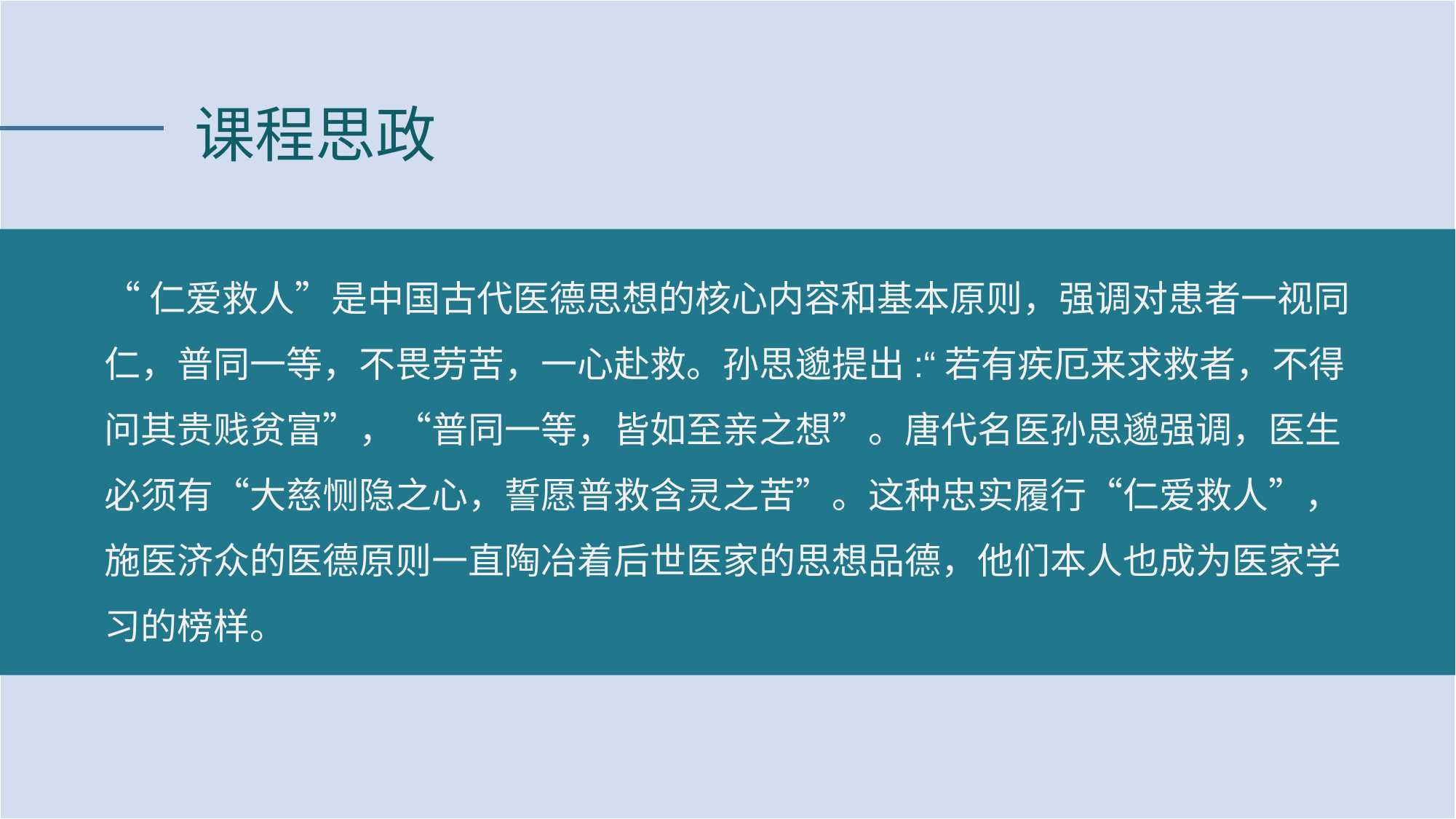

课程思政

“仁爱救人”是中国古代医德思想的核心内容和基本原则，强调对患者一视同仁，普同一等，不畏劳苦，一心赴救。孙思邈提出:“若有疾厄来求救者，不得问其贵贱贫富”，“普同一等，皆如至亲之想”。唐代名医孙思邈强调，医生必须有“大慈恻隐之心，誓愿普救含灵之苦”。这种忠实履行“仁爱救人”，施医济众的医德原则一直陶冶着后世医家的思想品德，他们本人也成为医家学习的榜样。